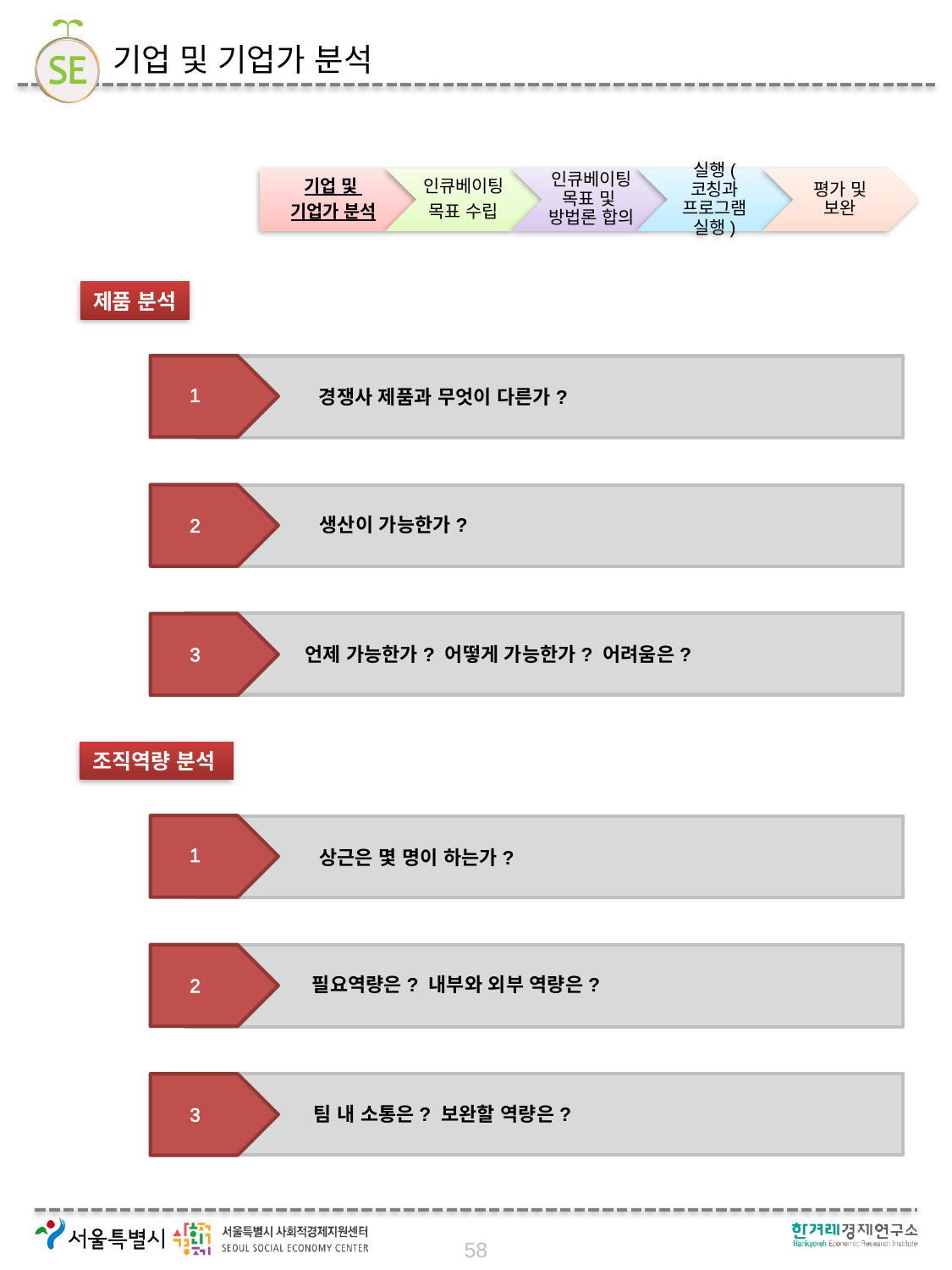

# 기업 및 기업가 분석
기업 및
기업가 분석
인큐베이팅
목표 수립
인큐베이팅
목표 및
방법론 합의
실행(코칭과
프로그램
실행)
평가 및
보완
제품 분석

경쟁사 제품과 무엇이 다른가?
1

생산이 가능한가?
2

언제 가능한가? 어떻게 가능한가? 어려움은?
3
조직역량 분석

상근은 몇 명이 하는가?
1

필요역량은? 내부와 외부 역량은?
2

팀 내 소통은? 보완할 역량은?
3
58